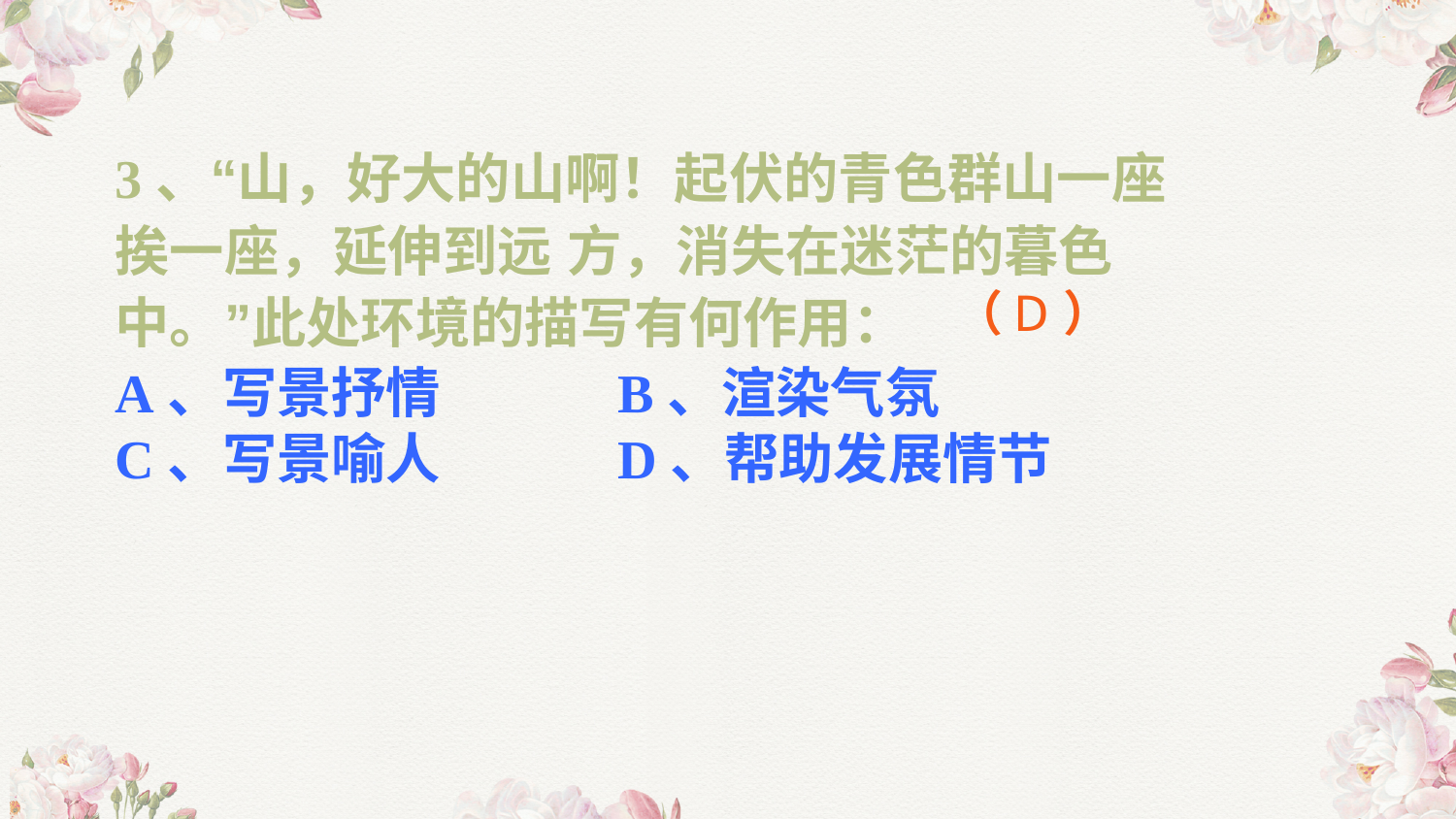

3、“山，好大的山啊！起伏的青色群山一座挨一座，延伸到远 方，消失在迷茫的暮色中。”此处环境的描写有何作用：
A、写景抒情　　　B、渲染气氛
C、写景喻人　　　D、帮助发展情节

（D）